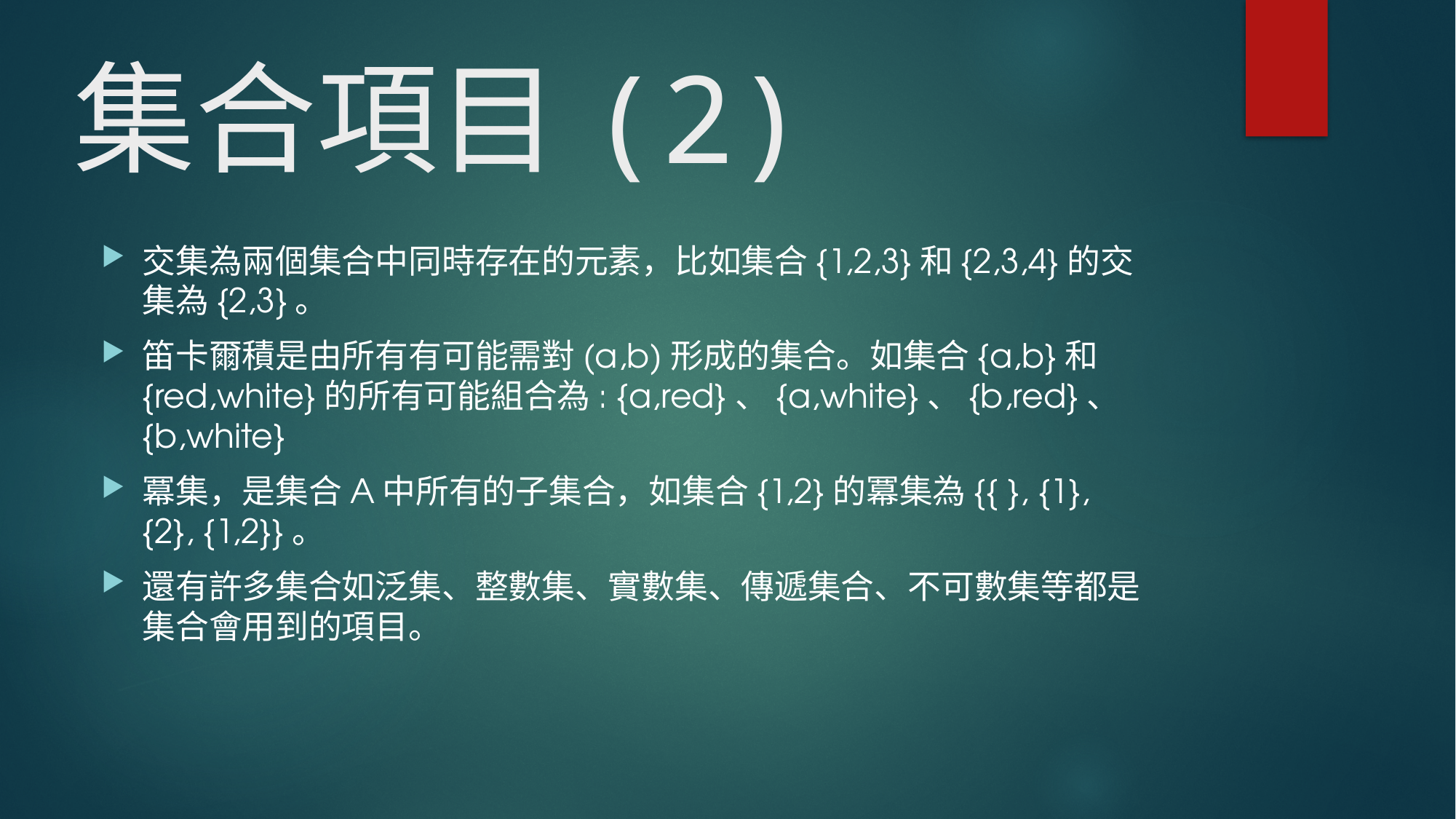

# 集合項目(2)
交集為兩個集合中同時存在的元素，比如集合{1,2,3}和{2,3,4}的交集為{2,3}。
笛卡爾積是由所有有可能需對(a,b)形成的集合。如集合{a,b}和{red,white}的所有可能組合為: {a,red}、{a,white}、{b,red}、{b,white}
冪集，是集合A中所有的子集合，如集合{1,2}的冪集為{{ }, {1}, {2}, {1,2}}。
還有許多集合如泛集、整數集、實數集、傳遞集合、不可數集等都是集合會用到的項目。